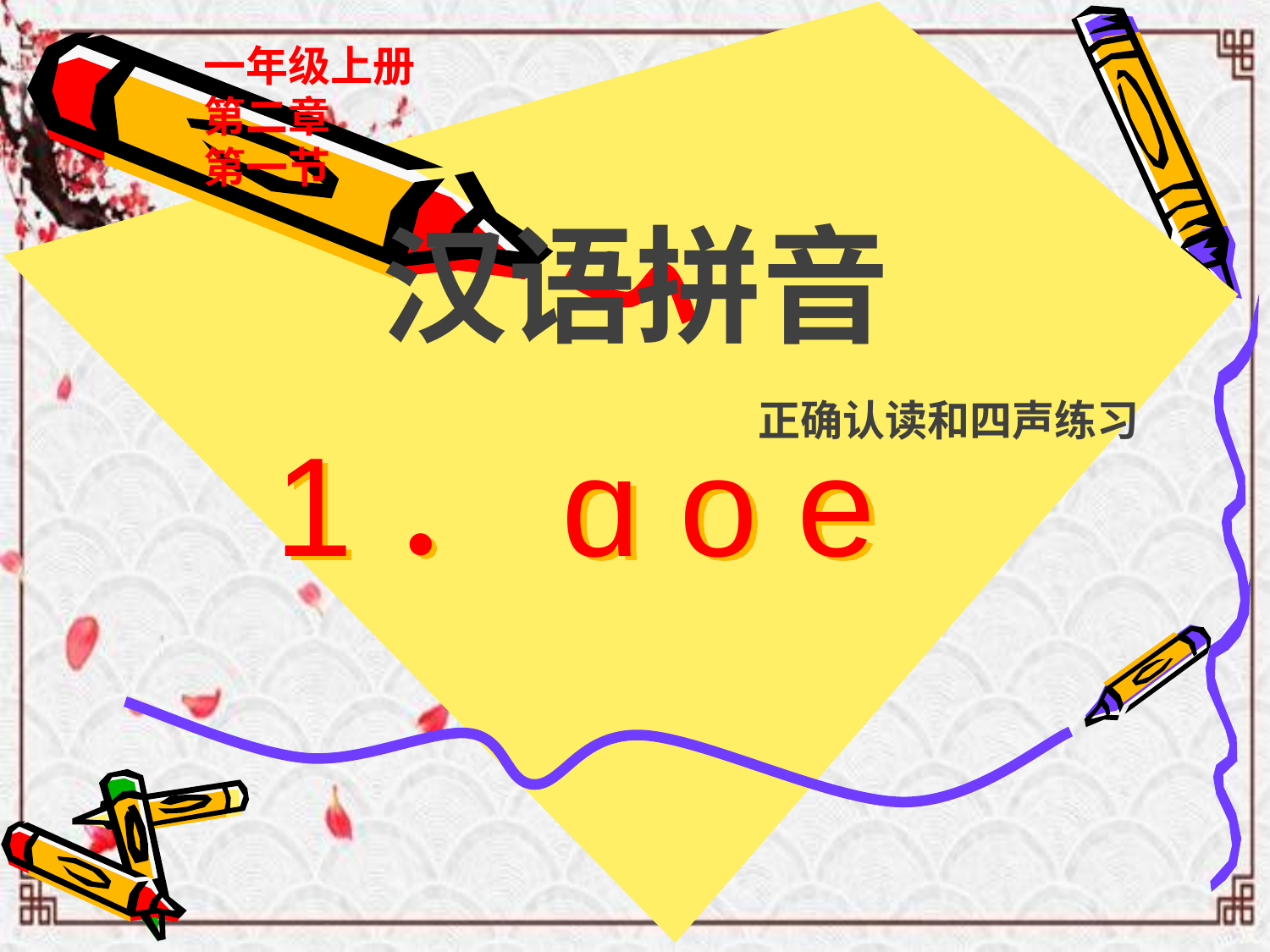

一年级上册
第二章
第一节

汉语拼音
# 1．ɑ o e
正确认读和四声练习